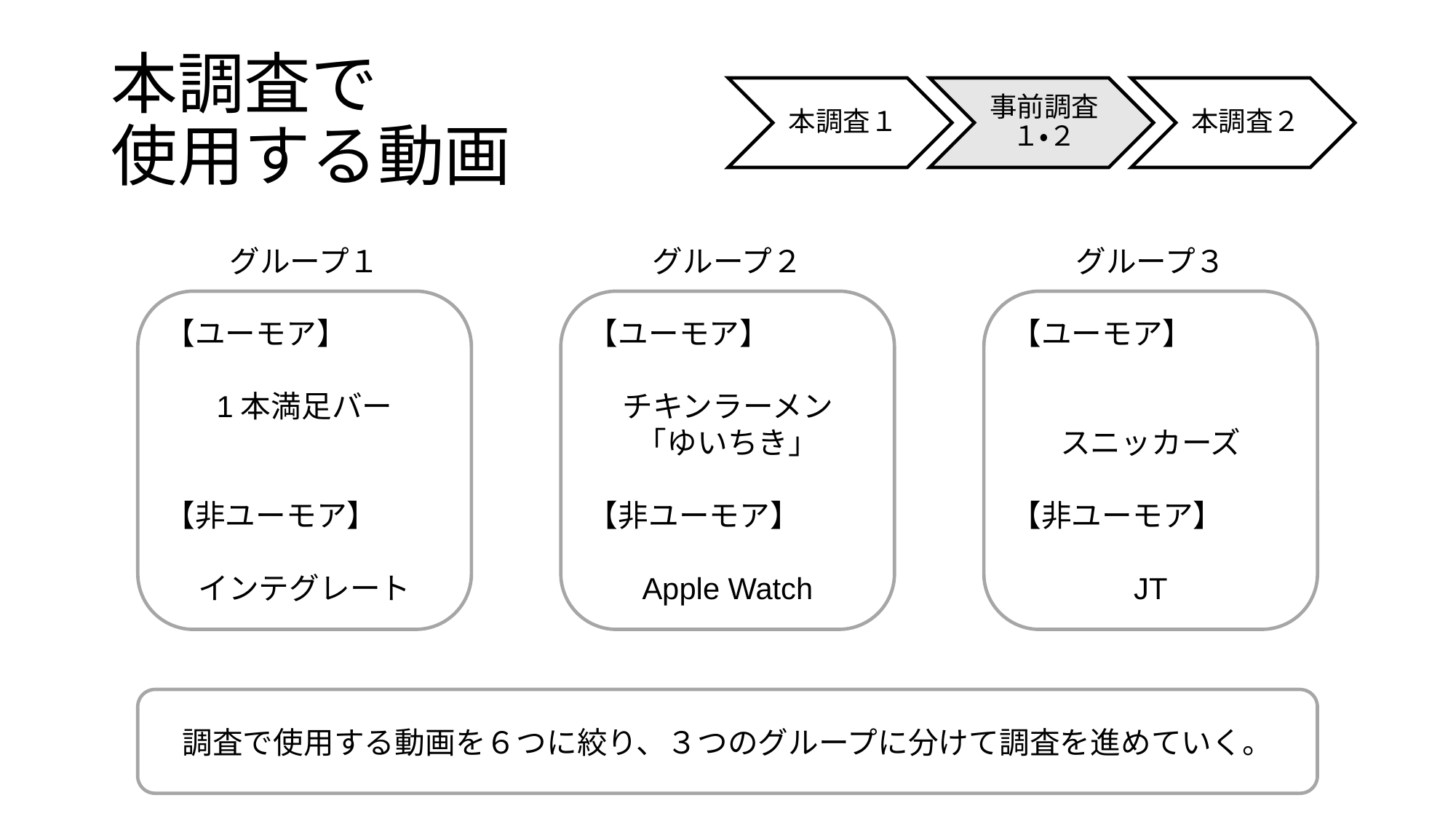

# 本調査で 使用する動画
本調査１
事前調査１・２
本調査２
グループ１

【ユーモア】

1本満足バー

【非ユーモア】

インテグレート

グループ２

【ユーモア】

チキンラーメン
「ゆいちき」

【非ユーモア】

Apple Watch

グループ３

【ユーモア】

スニッカーズ

【非ユーモア】

JT

調査で使用する動画を６つに絞り、３つのグループに分けて調査を進めていく。